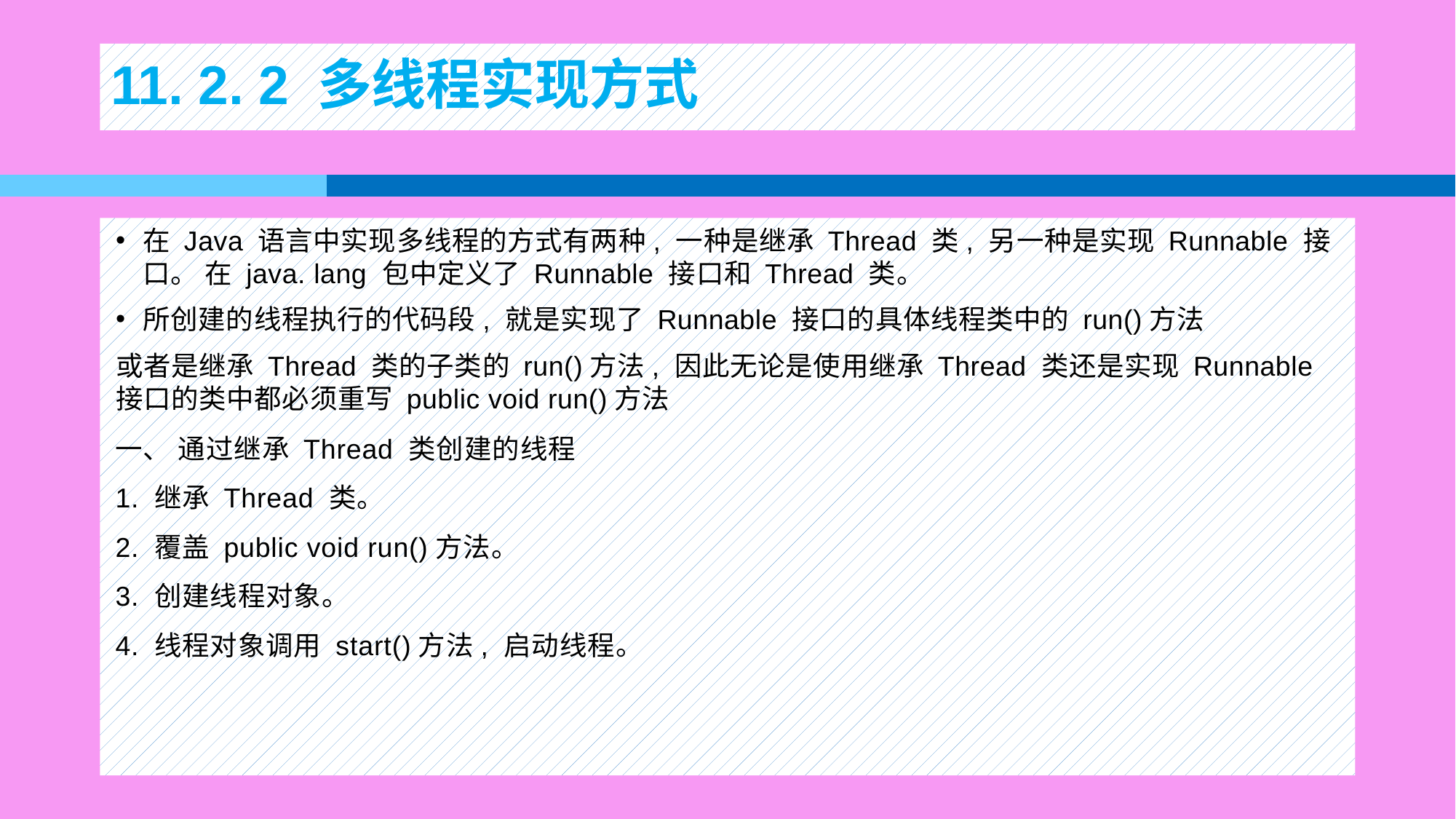

# 11. 2. 2 多线程实现方式
在 Java 语言中实现多线程的方式有两种, 一种是继承 Thread 类, 另一种是实现 Runnable 接口。 在 java. lang 包中定义了 Runnable 接口和 Thread 类。
所创建的线程执行的代码段, 就是实现了 Runnable 接口的具体线程类中的 run()方法
或者是继承 Thread 类的子类的 run()方法, 因此无论是使用继承 Thread 类还是实现 Runnable 接口的类中都必须重写 public void run()方法

一、 通过继承 Thread 类创建的线程
1. 继承 Thread 类。
2. 覆盖 public void run()方法。
3. 创建线程对象。
4. 线程对象调用 start()方法, 启动线程。